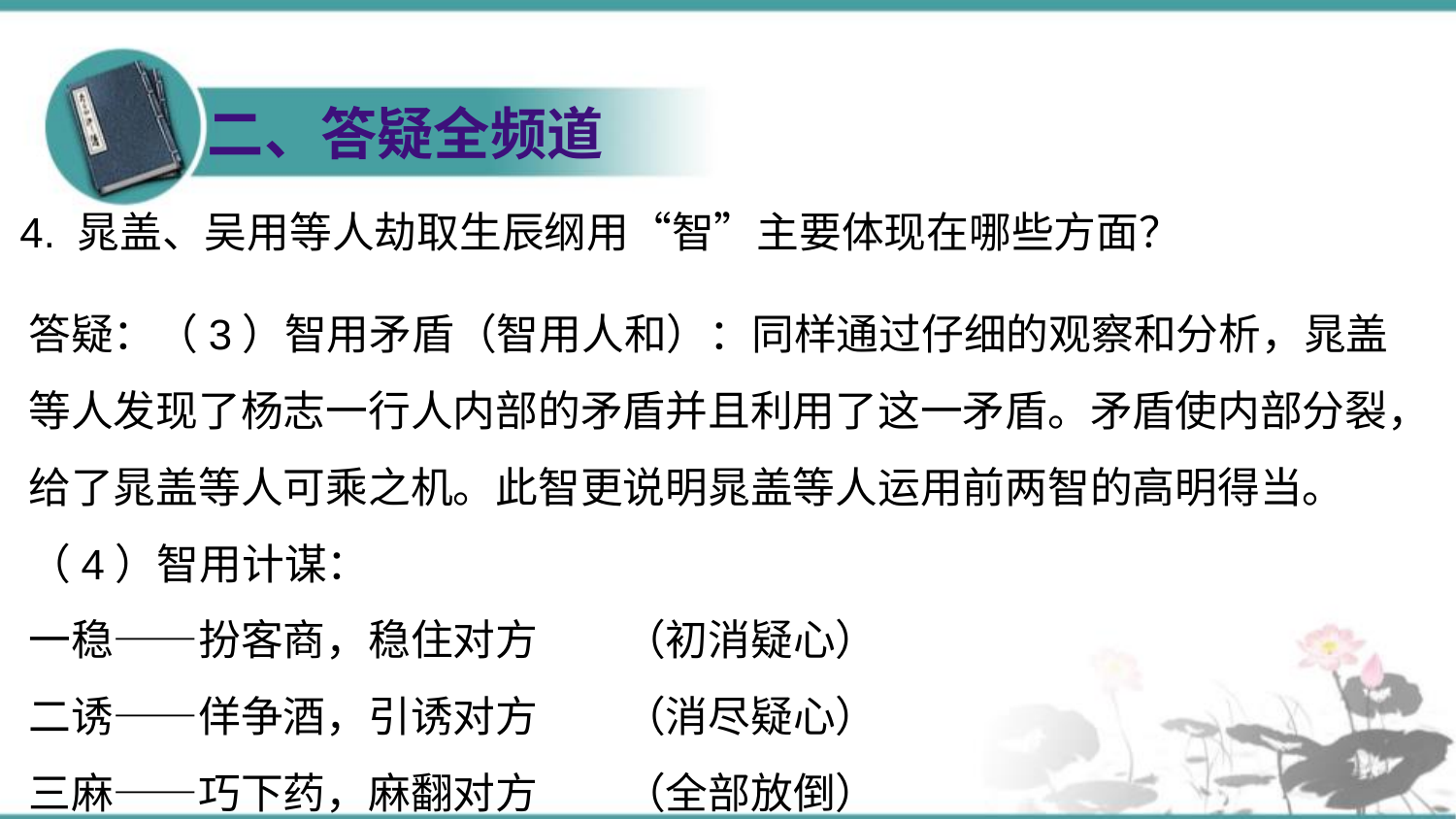

二、答疑全频道
4. 晁盖、吴用等人劫取生辰纲用“智”主要体现在哪些方面？
答疑：（3）智用矛盾（智用人和）：同样通过仔细的观察和分析，晁盖等人发现了杨志一行人内部的矛盾并且利用了这一矛盾。矛盾使内部分裂，给了晁盖等人可乘之机。此智更说明晁盖等人运用前两智的高明得当。
（4）智用计谋：
一稳——扮客商，稳住对方         （初消疑心）
二诱——佯争酒，引诱对方         （消尽疑心）
三麻——巧下药，麻翻对方         （全部放倒）